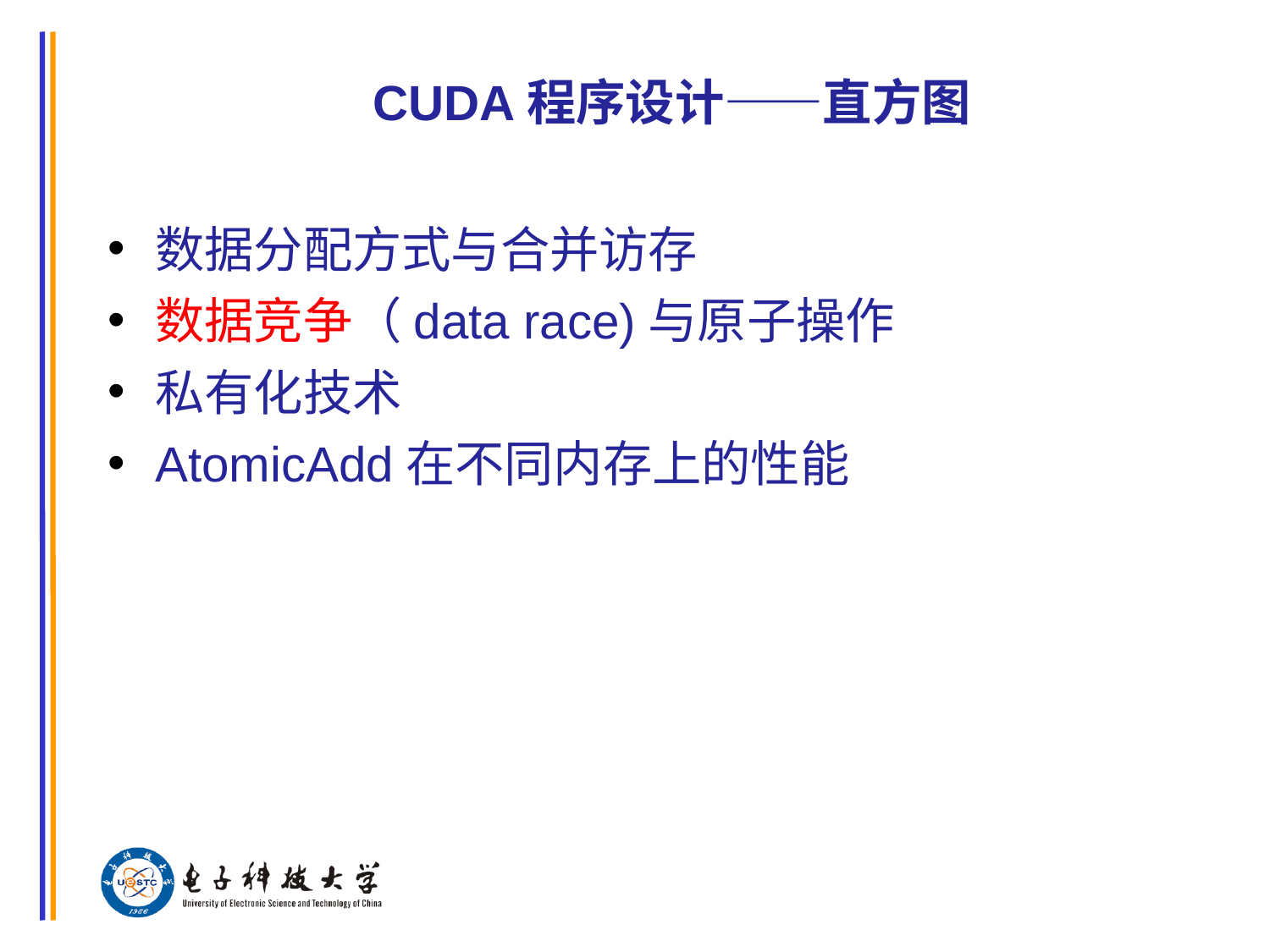

# CUDA程序设计——直方图
数据分配方式与合并访存
数据竞争（data race)与原子操作
私有化技术
AtomicAdd在不同内存上的性能